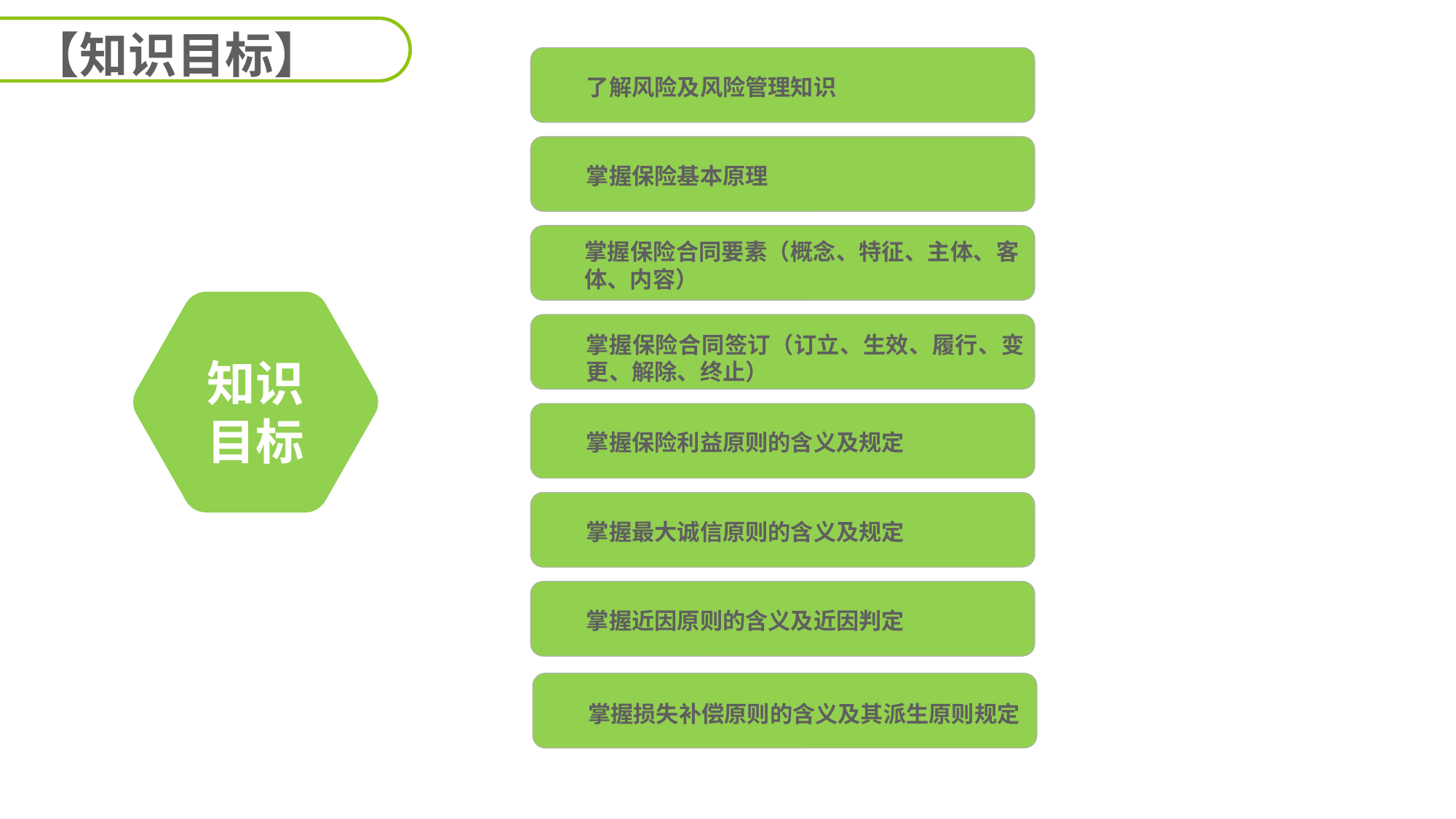

【知识目标】

了解风险及风险管理知识

掌握保险基本原理

掌握保险合同要素（概念、特征、主体、客体、内容）

掌握保险合同签订（订立、生效、履行、变更、解除、终止）
知识
目标

掌握保险利益原则的含义及规定

掌握最大诚信原则的含义及规定

掌握近因原则的含义及近因判定

掌握损失补偿原则的含义及其派生原则规定

延迟符